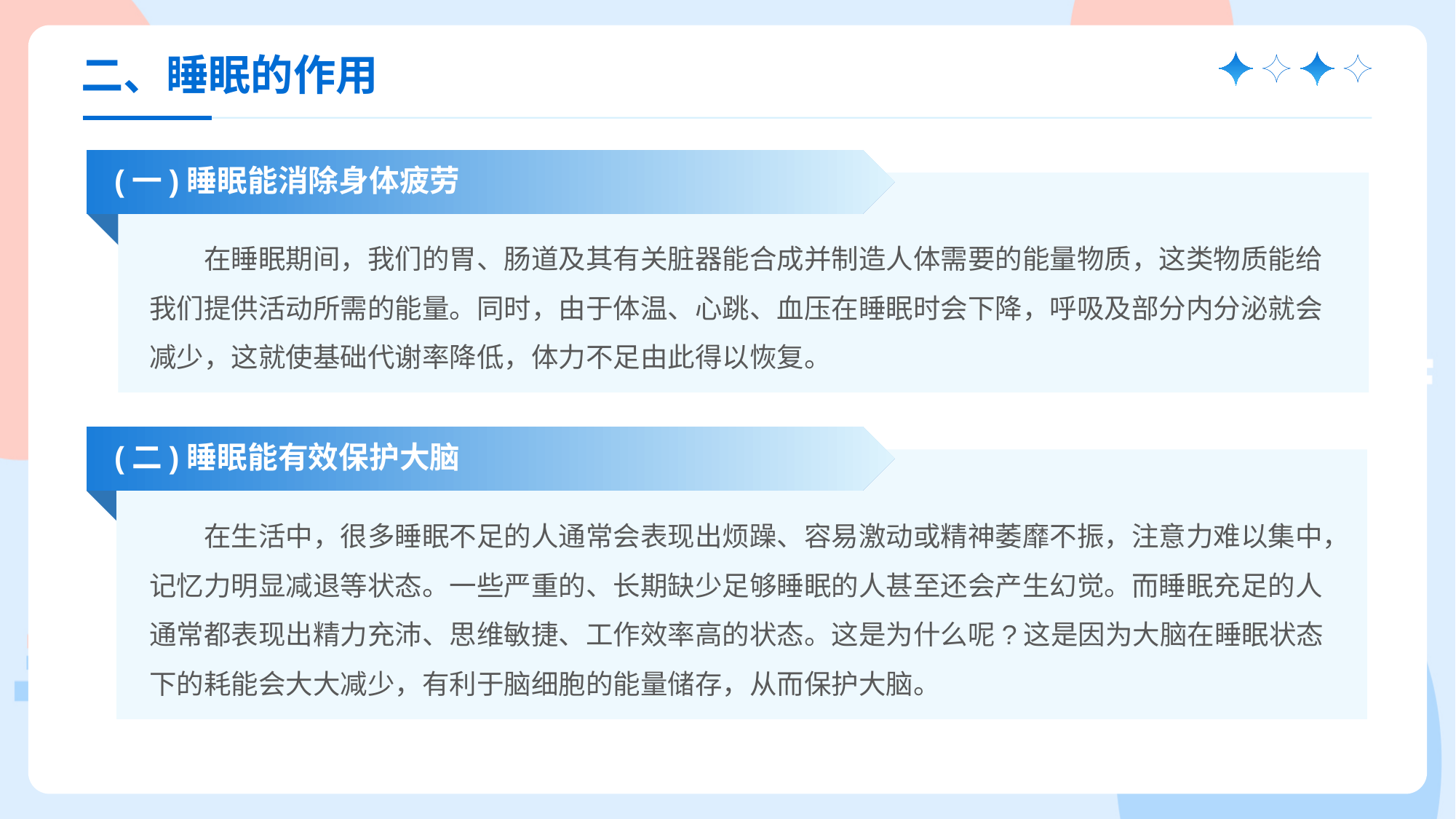

二、睡眠的作用
(一)睡眠能消除身体疲劳

在睡眠期间，我们的胃、肠道及其有关脏器能合成并制造人体需要的能量物质，这类物质能给我们提供活动所需的能量。同时，由于体温、心跳、血压在睡眠时会下降，呼吸及部分内分泌就会减少，这就使基础代谢率降低，体力不足由此得以恢复。
(二)睡眠能有效保护大脑

在生活中，很多睡眠不足的人通常会表现出烦躁、容易激动或精神萎靡不振，注意力难以集中，记忆力明显减退等状态。一些严重的、长期缺少足够睡眠的人甚至还会产生幻觉。而睡眠充足的人通常都表现出精力充沛、思维敏捷、工作效率高的状态。这是为什么呢?这是因为大脑在睡眠状态下的耗能会大大减少，有利于脑细胞的能量储存，从而保护大脑。